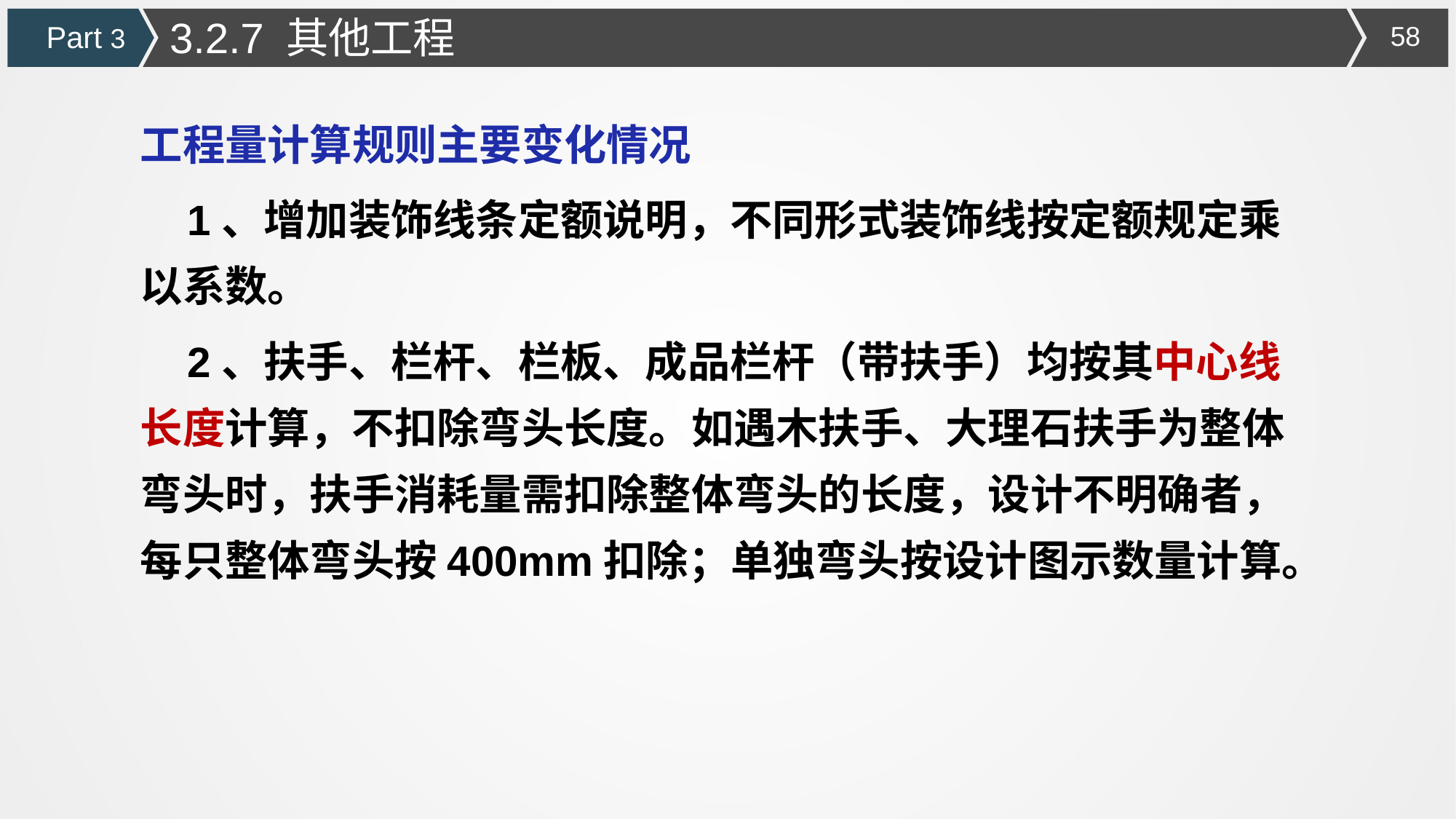

3.2.7 其他工程
Part 3
工程量计算规则主要变化情况
    1、增加装饰线条定额说明，不同形式装饰线按定额规定乘以系数。
    2、扶手、栏杆、栏板、成品栏杆（带扶手）均按其中心线长度计算，不扣除弯头长度。如遇木扶手、大理石扶手为整体弯头时，扶手消耗量需扣除整体弯头的长度，设计不明确者，每只整体弯头按400mm扣除；单独弯头按设计图示数量计算。